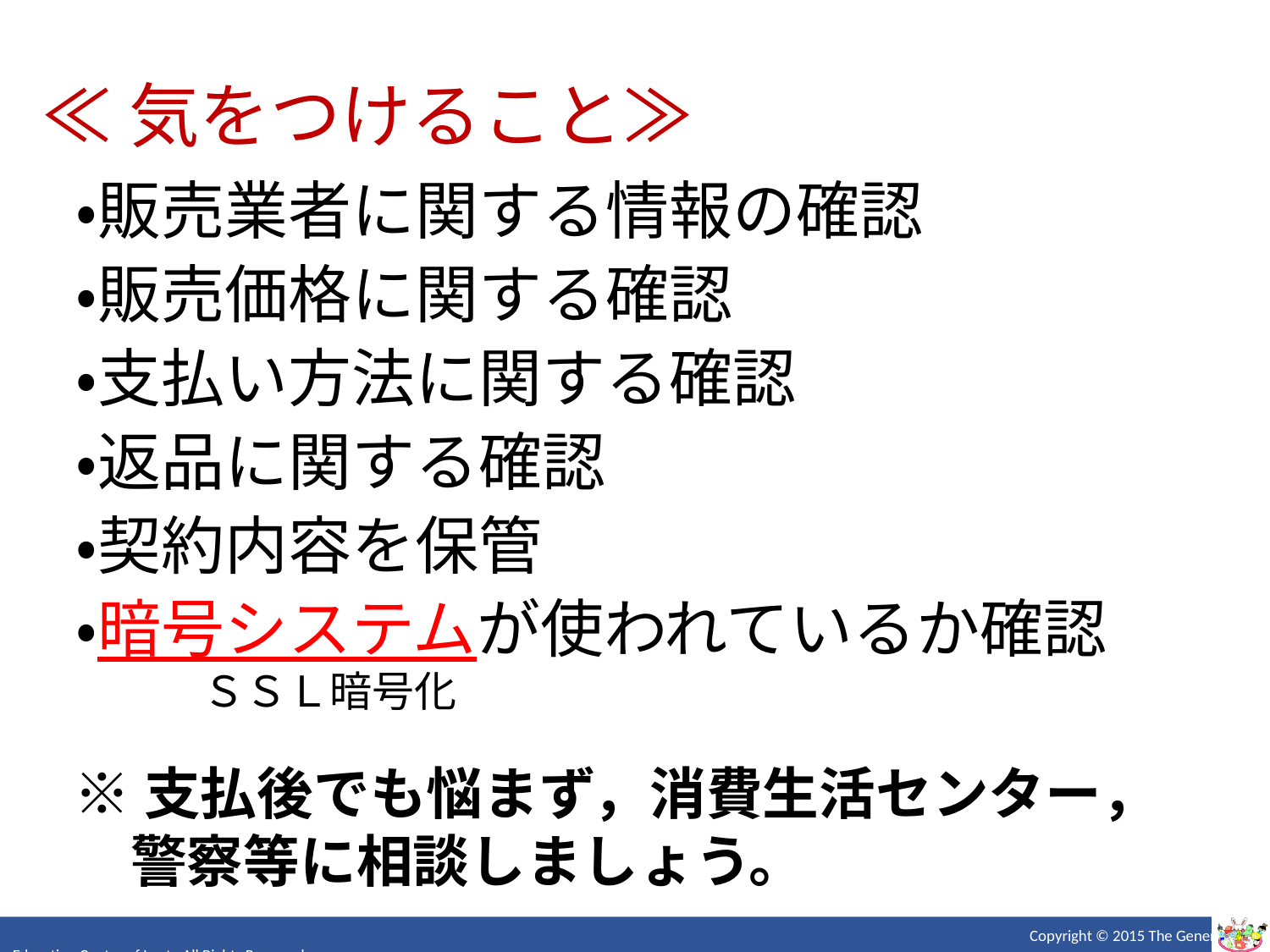

≪気をつけること≫
・販売業者に関する情報の確認
・販売価格に関する確認
・支払い方法に関する確認
・返品に関する確認
・契約内容を保管
・暗号システムが使われているか確認
　　　ＳＳＬ暗号化
※支払後でも悩まず，消費生活センター，
　警察等に相談しましょう。